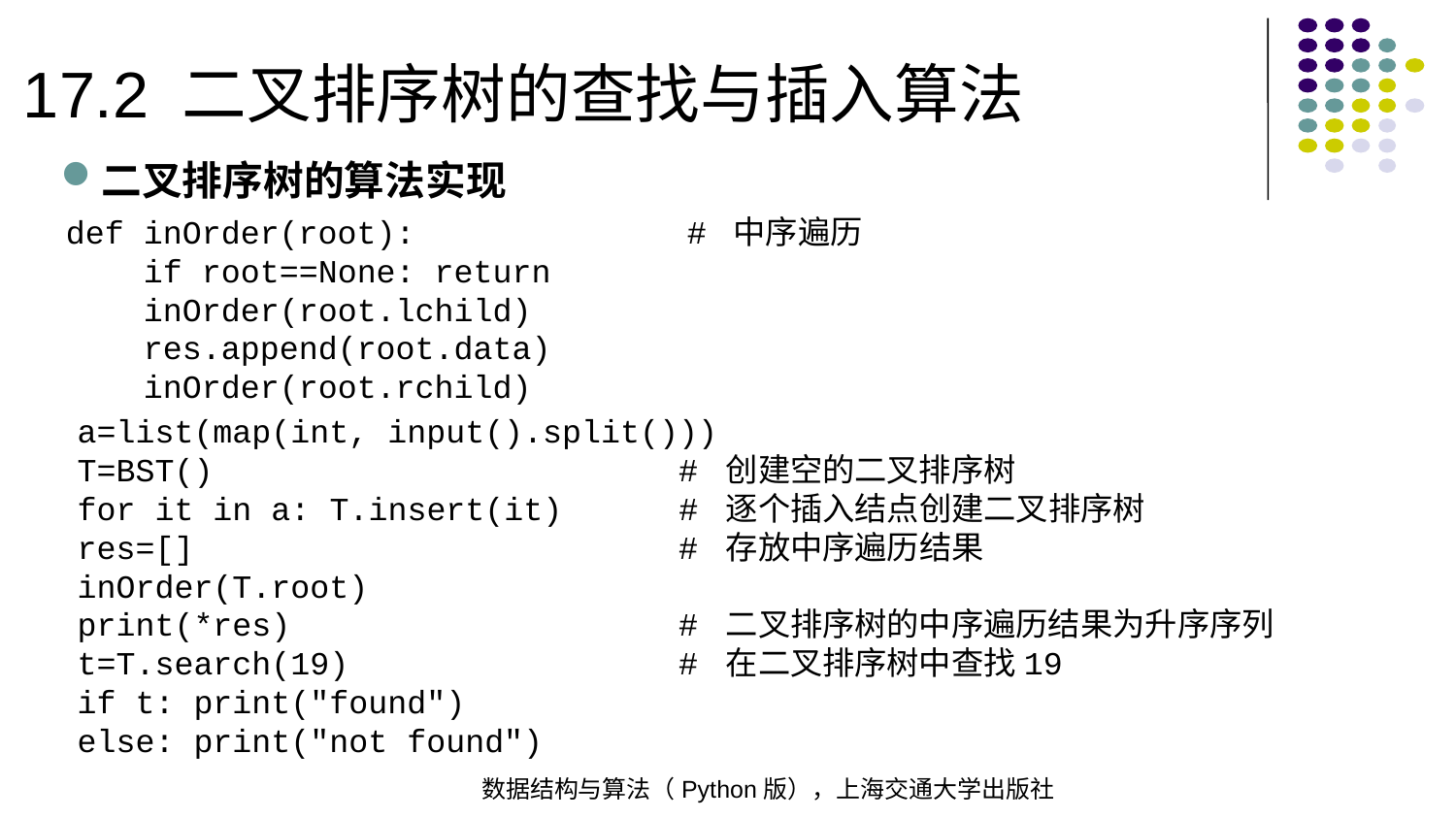

17.2 二叉排序树的查找与插入算法
二叉排序树的算法实现
def inOrder(root):              # 中序遍历
    if root==None: return
    inOrder(root.lchild)
    res.append(root.data)
    inOrder(root.rchild)
a=list(map(int, input().split()))
T=BST()                        # 创建空的二叉排序树
for it in a: T.insert(it)      # 逐个插入结点创建二叉排序树
res=[]                         # 存放中序遍历结果
inOrder(T.root)
print(*res)                    # 二叉排序树的中序遍历结果为升序序列
t=T.search(19)                 # 在二叉排序树中查找19
if t: print("found")
else: print("not found")